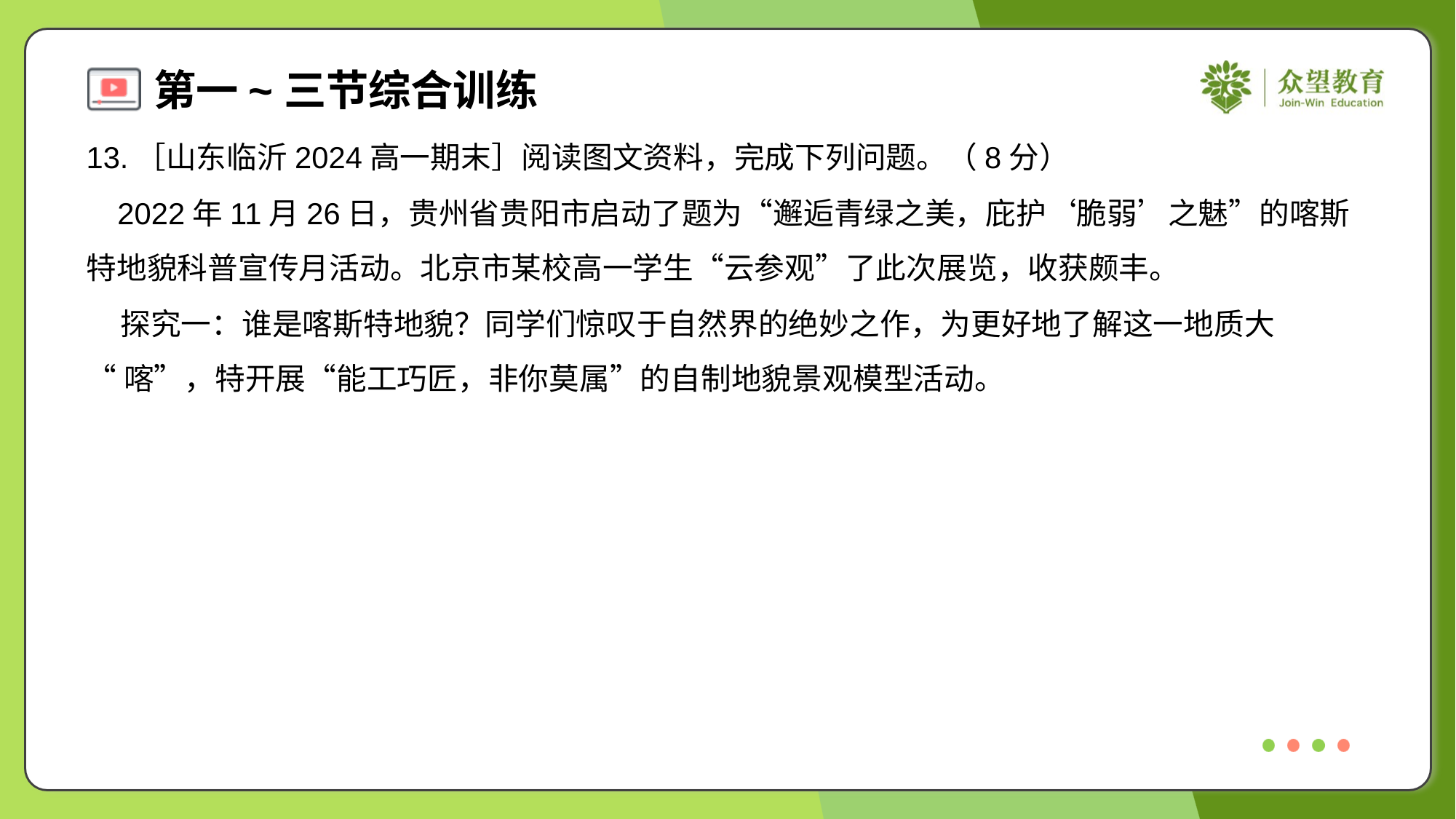

13.［山东临沂2024高一期末］阅读图文资料，完成下列问题。（8分）
    2022年11月26日，贵州省贵阳市启动了题为“邂逅青绿之美，庇护‘脆弱’之魅”的喀斯
特地貌科普宣传月活动。北京市某校高一学生“云参观”了此次展览，收获颇丰。
    探究一：谁是喀斯特地貌？同学们惊叹于自然界的绝妙之作，为更好地了解这一地质大
“喀”，特开展“能工巧匠，非你莫属”的自制地貌景观模型活动。